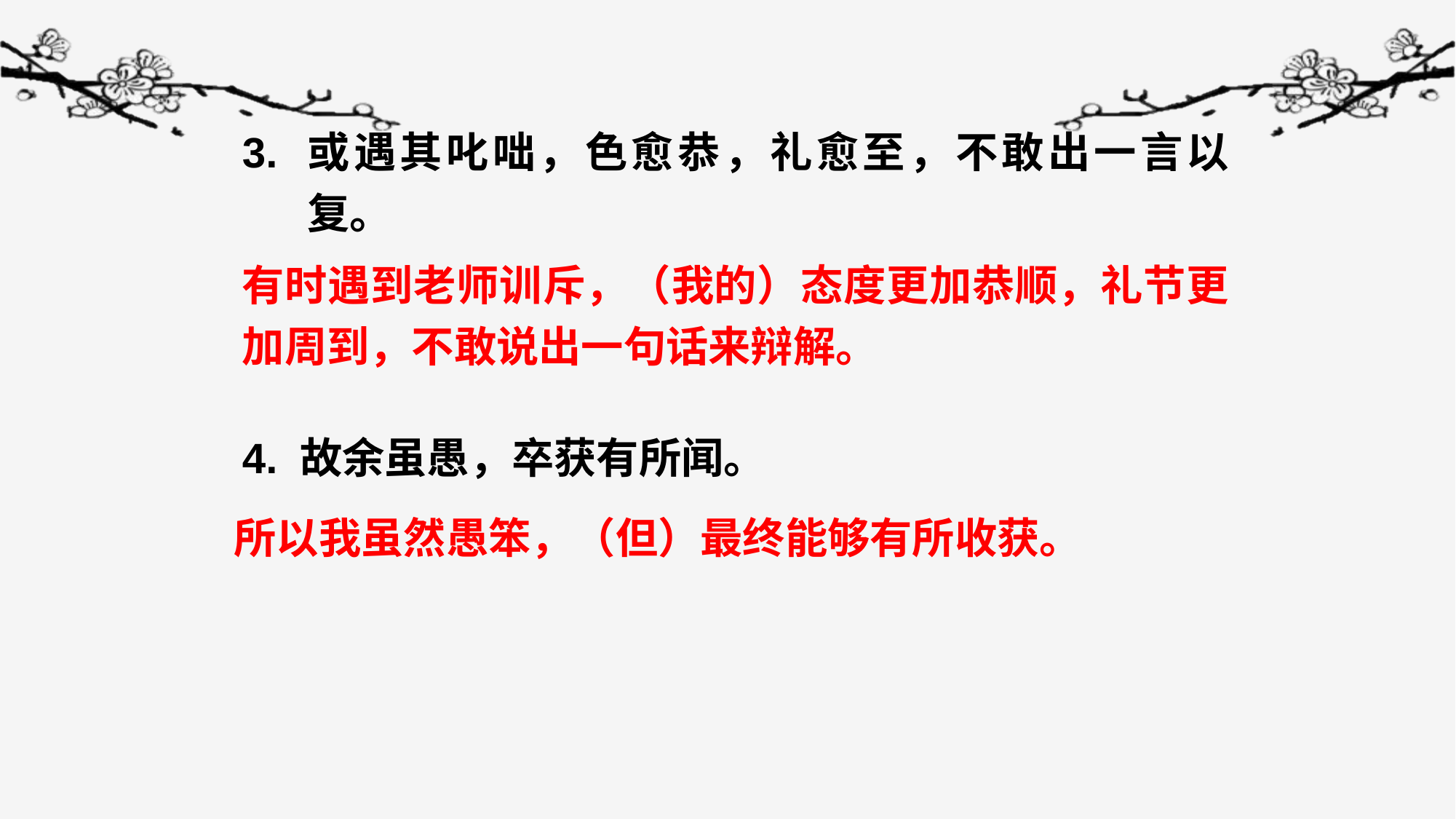

3. 或遇其叱咄，色愈恭，礼愈至，不敢出一言以复。

4. 故余虽愚，卒获有所闻。
有时遇到老师训斥，（我的）态度更加恭顺，礼节更加周到，不敢说出一句话来辩解。
所以我虽然愚笨，（但）最终能够有所收获。